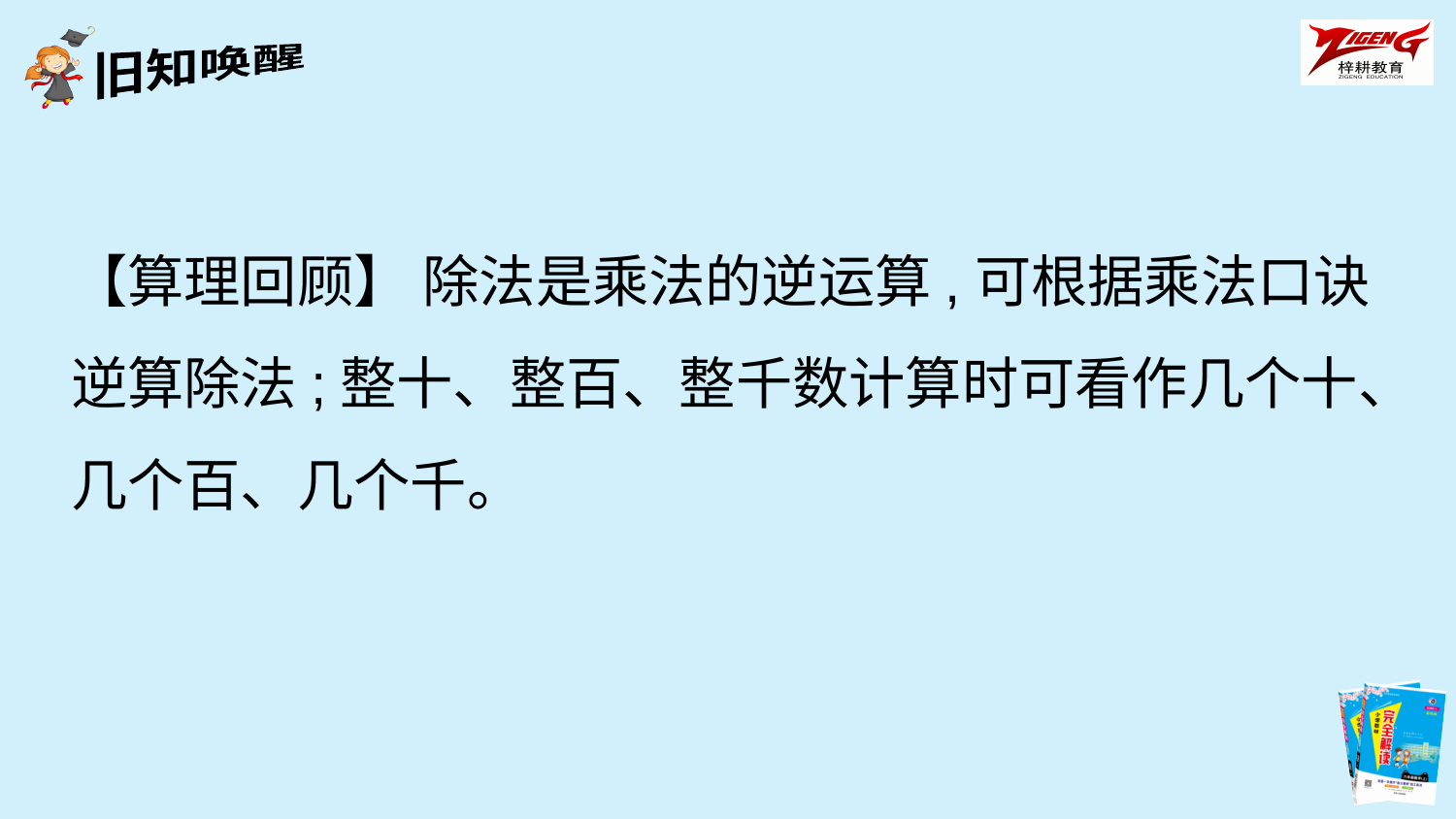

【算理回顾】 除法是乘法的逆运算,可根据乘法口诀逆算除法;整十、整百、整千数计算时可看作几个十、几个百、几个千。